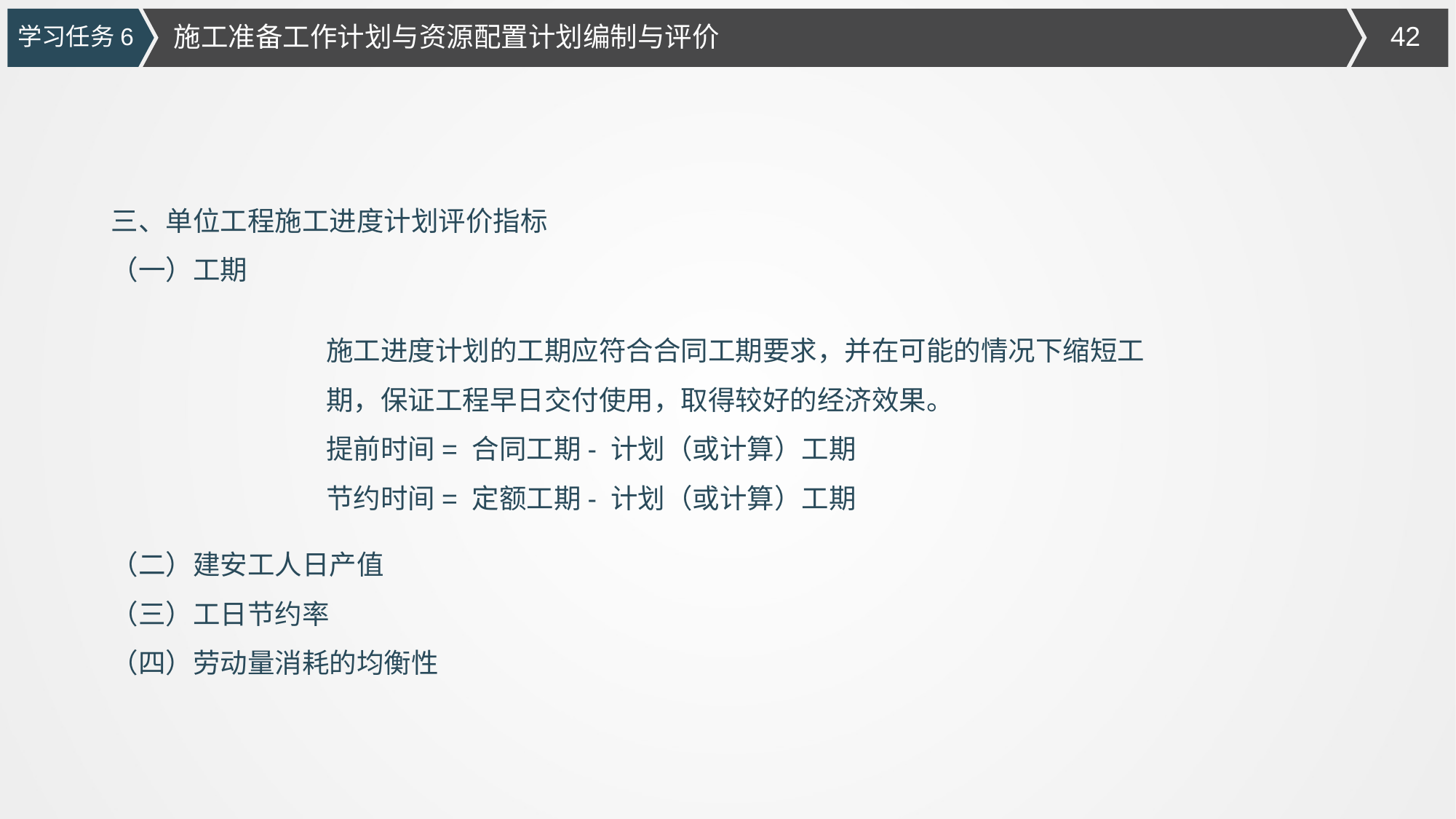

施工准备工作计划与资源配置计划编制与评价
学习任务6

三、单位工程施工进度计划评价指标（一）工期

（二）建安工人日产值
（三）工日节约率
（四）劳动量消耗的均衡性
施工进度计划的工期应符合合同工期要求，并在可能的情况下缩短工期，保证工程早日交付使用，取得较好的经济效果。
提前时间= 合同工期- 计划（或计算）工期
节约时间= 定额工期- 计划（或计算）工期